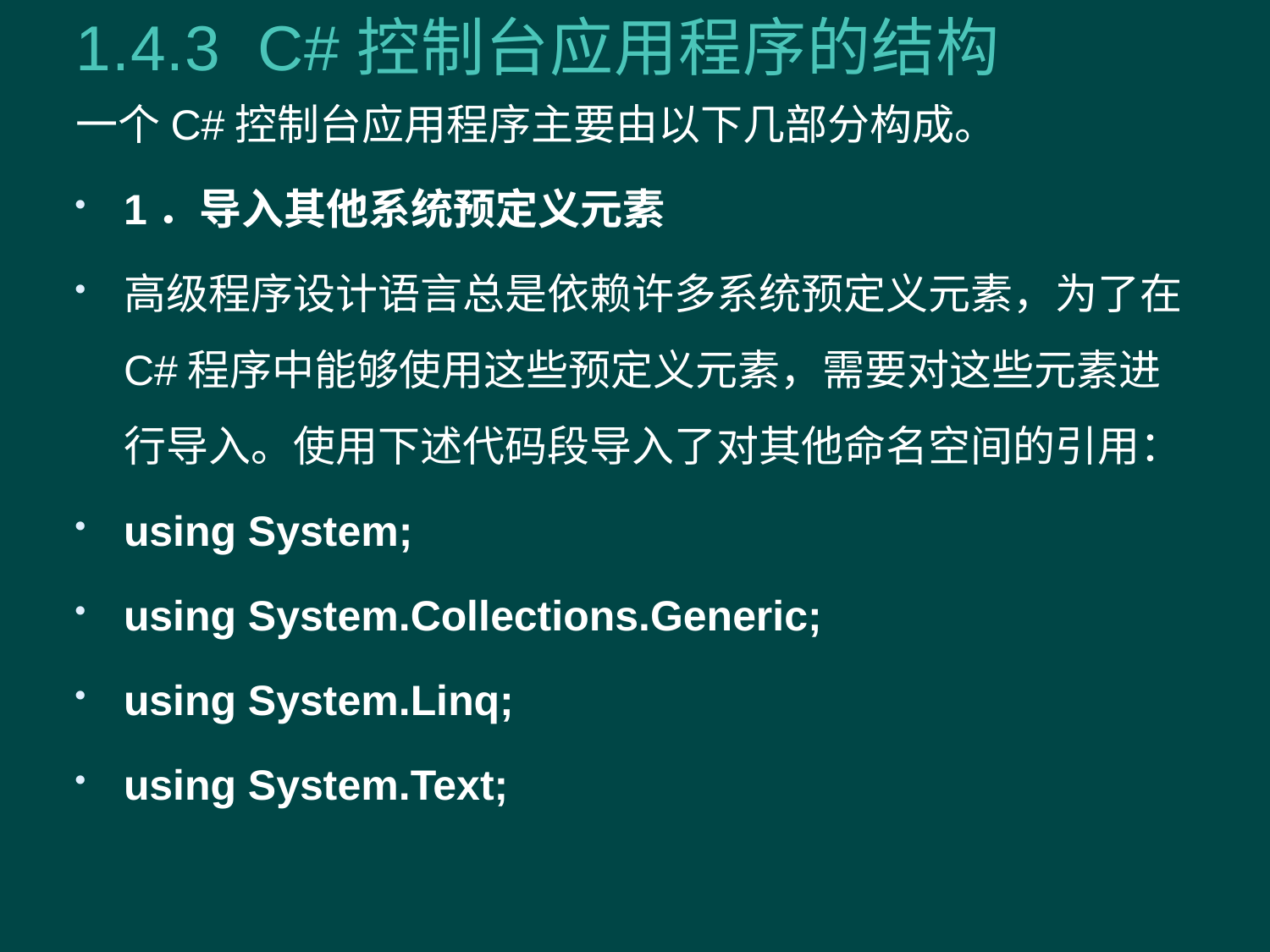

# 1.4.3  C#控制台应用程序的结构
一个C#控制台应用程序主要由以下几部分构成。
1．导入其他系统预定义元素
高级程序设计语言总是依赖许多系统预定义元素，为了在C#程序中能够使用这些预定义元素，需要对这些元素进行导入。使用下述代码段导入了对其他命名空间的引用：
using System;
using System.Collections.Generic;
using System.Linq;
using System.Text;